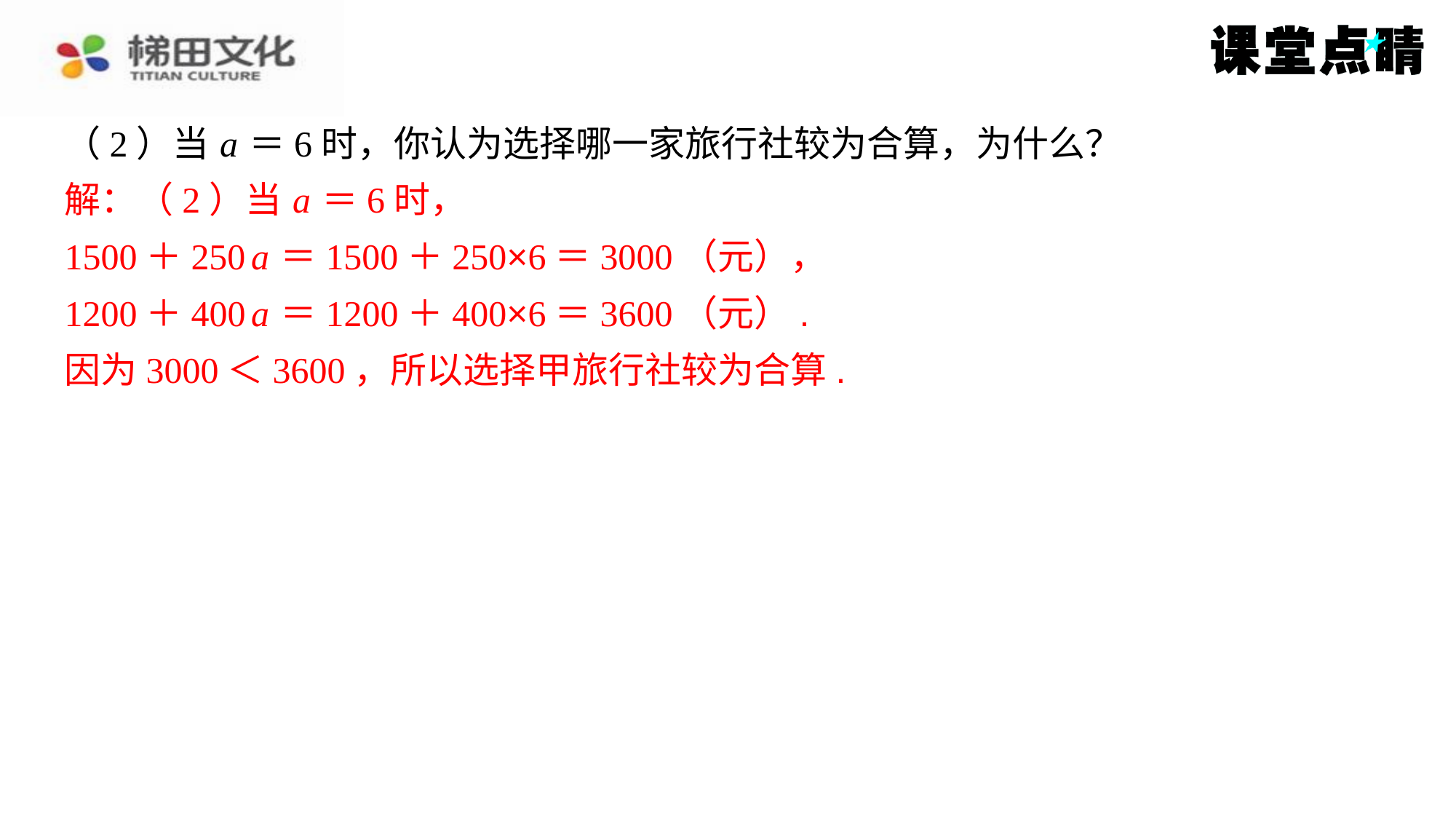

（2）当 a ＝6时，你认为选择哪一家旅行社较为合算，为什么？
解：（2）当 a ＝6时，
1500＋250 a ＝1500＋250×6＝3000（元），
1200＋400 a ＝1200＋400×6＝3600（元）.
因为3000＜3600，所以选择甲旅行社较为合算.
解：（2）当 a ＝6时，
1500＋250 a ＝1500＋250×6＝3000（元），
1200＋400 a ＝1200＋400×6＝3600（元）.
因为3000＜3600，所以选择甲旅行社较为合算.